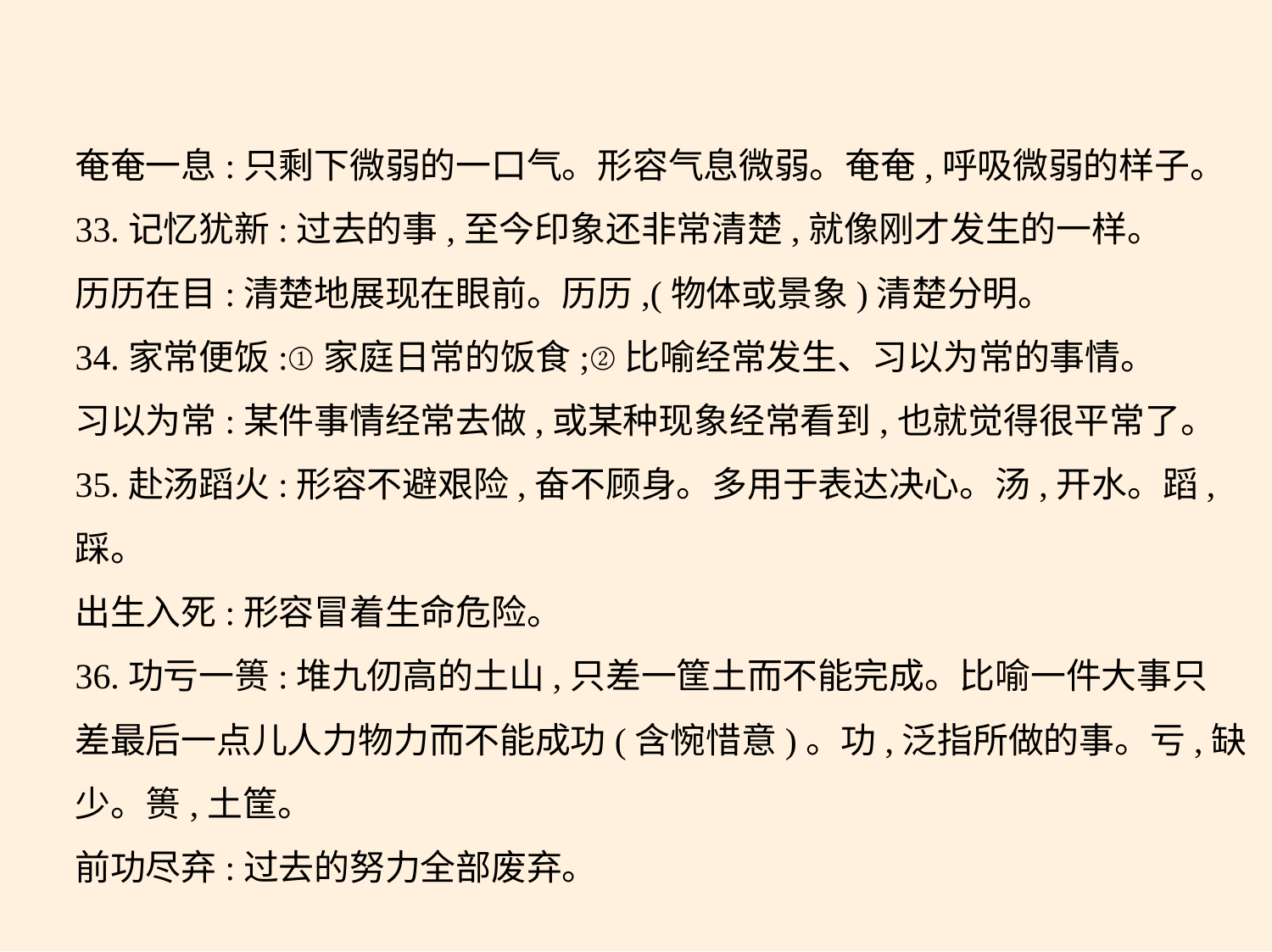

奄奄一息:只剩下微弱的一口气。形容气息微弱。奄奄,呼吸微弱的样子。
33.记忆犹新:过去的事,至今印象还非常清楚,就像刚才发生的一样。
历历在目:清楚地展现在眼前。历历,(物体或景象)清楚分明。
34.家常便饭:①家庭日常的饭食;②比喻经常发生、习以为常的事情。
习以为常:某件事情经常去做,或某种现象经常看到,也就觉得很平常了。
35.赴汤蹈火:形容不避艰险,奋不顾身。多用于表达决心。汤,开水。蹈,
踩。
出生入死:形容冒着生命危险。
36.功亏一篑:堆九仞高的土山,只差一筐土而不能完成。比喻一件大事只
差最后一点儿人力物力而不能成功(含惋惜意)。功,泛指所做的事。亏,缺
少。篑,土筐。
前功尽弃:过去的努力全部废弃。